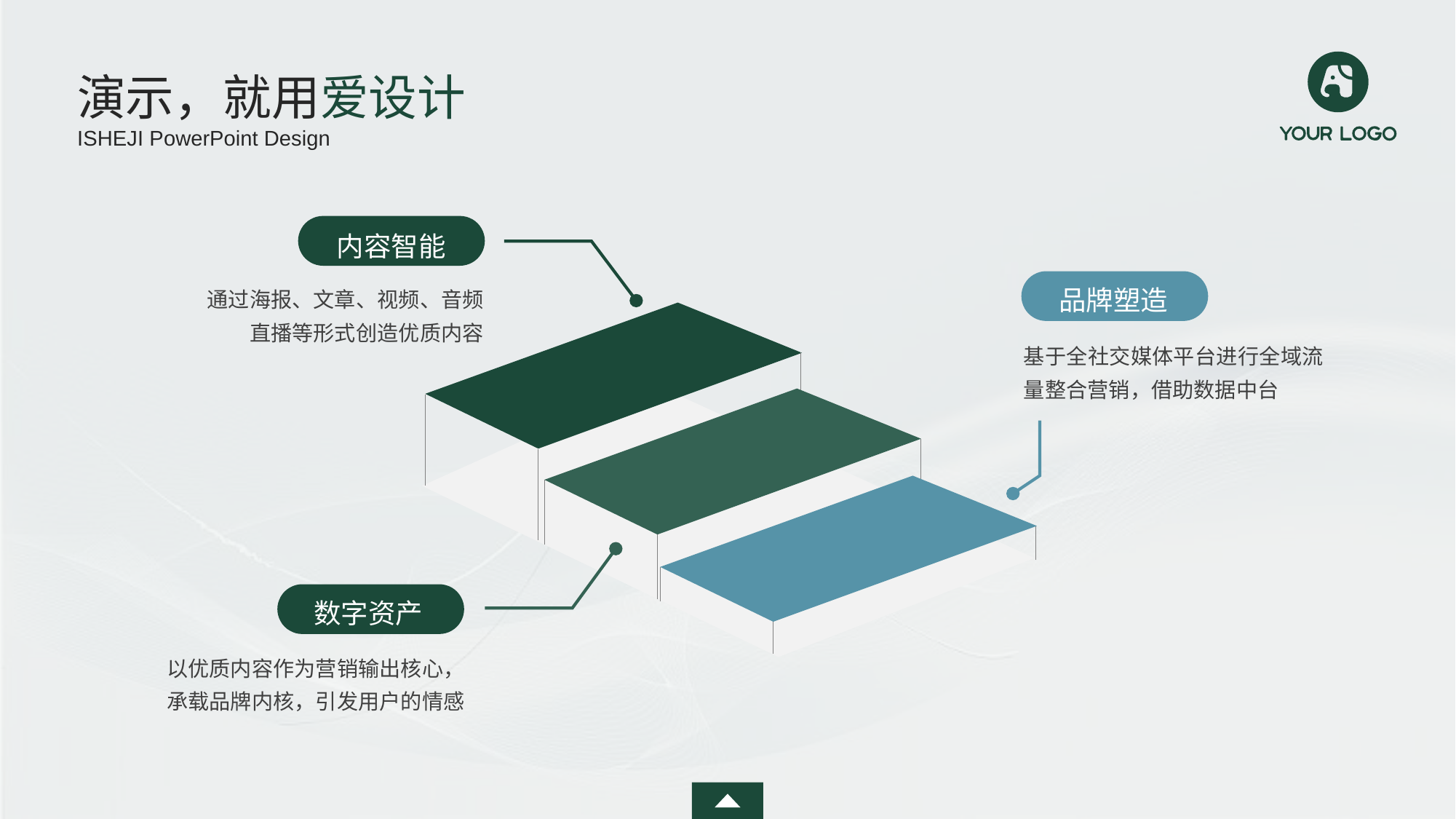

演示，就用爱设计
ISHEJI PowerPoint Design
内容智能

品牌塑造

通过海报、文章、视频、音频
直播等形式创造优质内容

基于全社交媒体平台进行全域流量整合营销，借助数据中台

数字资产

以优质内容作为营销输出核心，承载品牌内核，引发用户的情感